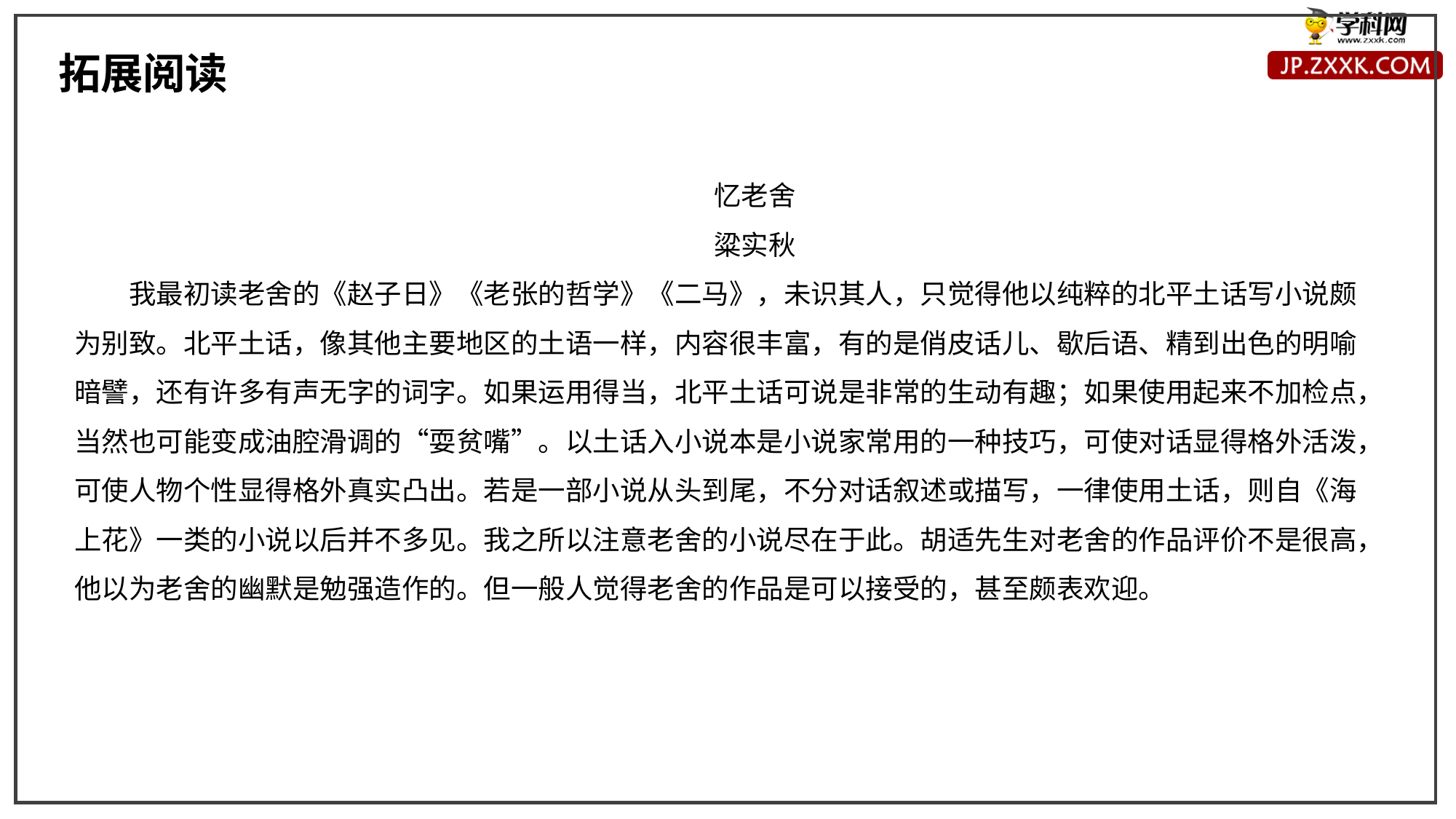

拓展阅读
忆老舍
粱实秋
我最初读老舍的《赵子日》《老张的哲学》《二马》，未识其人，只觉得他以纯粹的北平土话写小说颇为别致。北平土话，像其他主要地区的土语一样，内容很丰富，有的是俏皮话儿、歇后语、精到出色的明喻暗譬，还有许多有声无字的词字。如果运用得当，北平土话可说是非常的生动有趣；如果使用起来不加检点，当然也可能变成油腔滑调的“耍贫嘴”。以土话入小说本是小说家常用的一种技巧，可使对话显得格外活泼，可使人物个性显得格外真实凸出。若是一部小说从头到尾，不分对话叙述或描写，一律使用土话，则自《海上花》一类的小说以后并不多见。我之所以注意老舍的小说尽在于此。胡适先生对老舍的作品评价不是很高，他以为老舍的幽默是勉强造作的。但一般人觉得老舍的作品是可以接受的，甚至颇表欢迎。